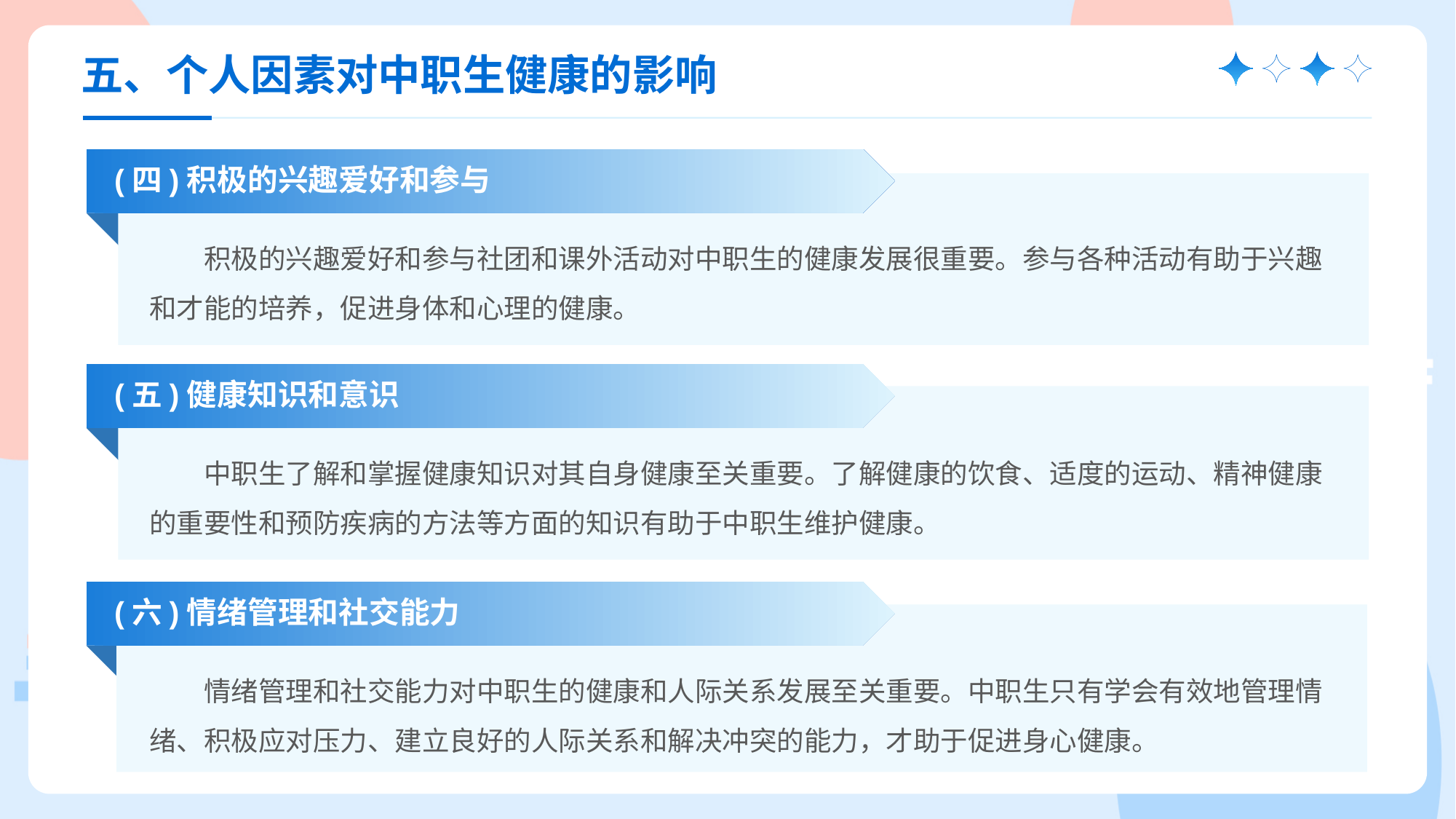

五、个人因素对中职生健康的影响
(四)积极的兴趣爱好和参与

积极的兴趣爱好和参与社团和课外活动对中职生的健康发展很重要。参与各种活动有助于兴趣和才能的培养，促进身体和心理的健康。
(五)健康知识和意识

中职生了解和掌握健康知识对其自身健康至关重要。了解健康的饮食、适度的运动、精神健康的重要性和预防疾病的方法等方面的知识有助于中职生维护健康。
(六)情绪管理和社交能力

情绪管理和社交能力对中职生的健康和人际关系发展至关重要。中职生只有学会有效地管理情绪、积极应对压力、建立良好的人际关系和解决冲突的能力，才助于促进身心健康。